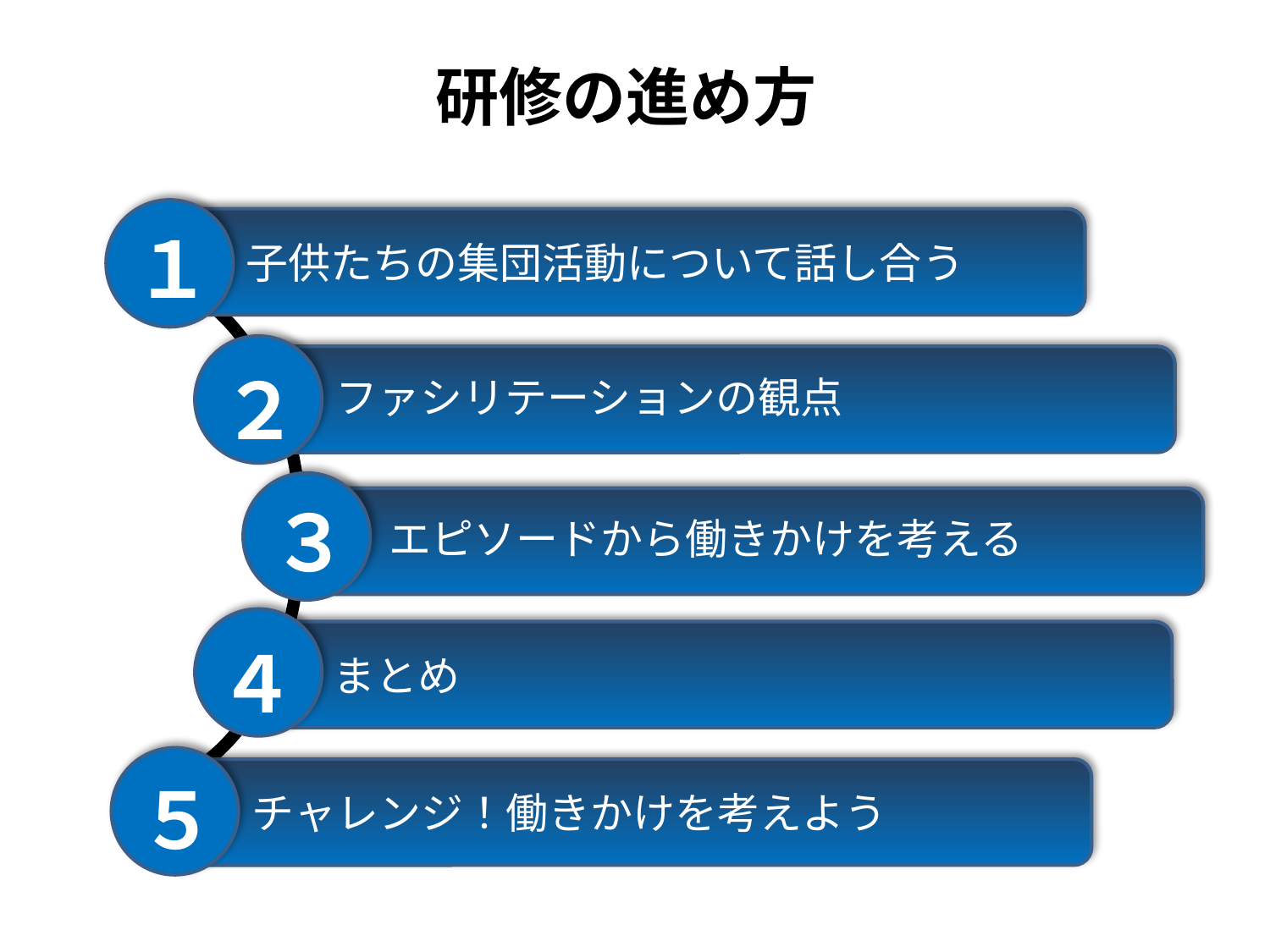

# 研修の進め方

　  子供たちの集団活動について話し合う
１

　  ファシリテーションの観点
２

３
　   エピソードから働きかけを考える

　  まとめ
４

　  チャレンジ！働きかけを考えよう
５